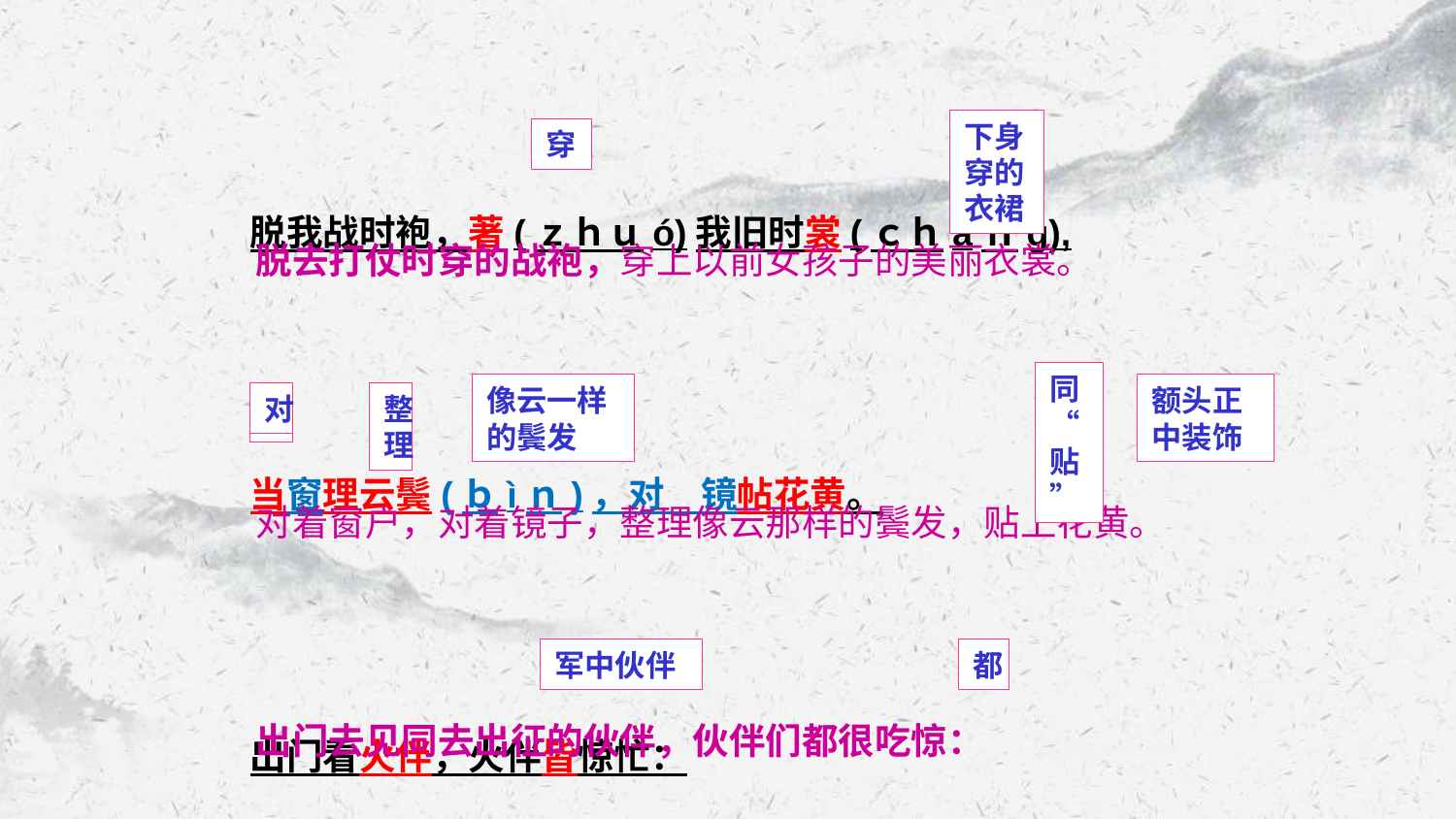

唧(ｊī)唧复唧唧,木兰当户织。
不闻机杼(ｚｈù)声，惟闻女叹息。
问女何所思，问女何所忆。女亦无所思，女亦无所忆。
昨夜见军帖(ｔｉě),可(ｋè) 汗(ｈáｎ)大点兵，
军书十二卷，卷卷有爷名。
阿爷无大儿，木兰无长兄，愿为 市鞍马，从此替爷征。
东市买骏马，西市买鞍鞯，南市买辔(ｐèｉ)头，北市买长鞭。
旦辞爷娘去，暮宿(ｓù)黄河边，
不闻爷娘唤女声，但闻黄河流水鸣溅溅(ｊｉāｎ
旦辞黄河去，暮至黑山头，
不闻爷娘唤女声，但闻燕(ｙāｎ)山胡骑(ｊì)鸣啾啾(ｊｉū
万里赴戎机，关山度若飞。
朔(ｓｈｕò)气传金柝(ｔｕò),寒光照铁衣。
将军百战死，壮士十年归。
归来见天子，天子　坐明堂。
策勋十二转，赏赐百千强。
可汗问所欲，木兰不用尚书郎；
愿驰千里足，送儿还故乡。
爷娘闻女来，出郭相扶将(ｊｉāｎɡ);
阿姊闻妹来，当户理红妆(ｚｈｕāｎɡ);
小弟闻姊来，磨刀霍霍(ｈｕò ｈｕò)向猪羊。
开我东阁门，坐我　西阁床，
脱我战时袍，著(ｚｈｕó)我旧时裳(ｃｈáｎɡ),
当窗理云鬓(ｂìｎ)，对　镜帖花黄。
出门看火伴，火伴皆惊忙：
同行十二年，不知木兰是女郎。
雄兔脚扑朔，雌兔眼迷离；
双兔傍地走，安能辨我是雄雌？
下身穿的衣裙
穿
脱去打仗时穿的战袍，穿上以前女孩子的美丽衣裳。

对着窗户，对着镜子，整理像云那样的鬓发，贴上花黄。

出门去见同去出征的伙伴，伙伴们都很吃惊：
同“贴”
像云一样的鬓发
额头正中装饰
整理
对
胡
军中伙伴
都